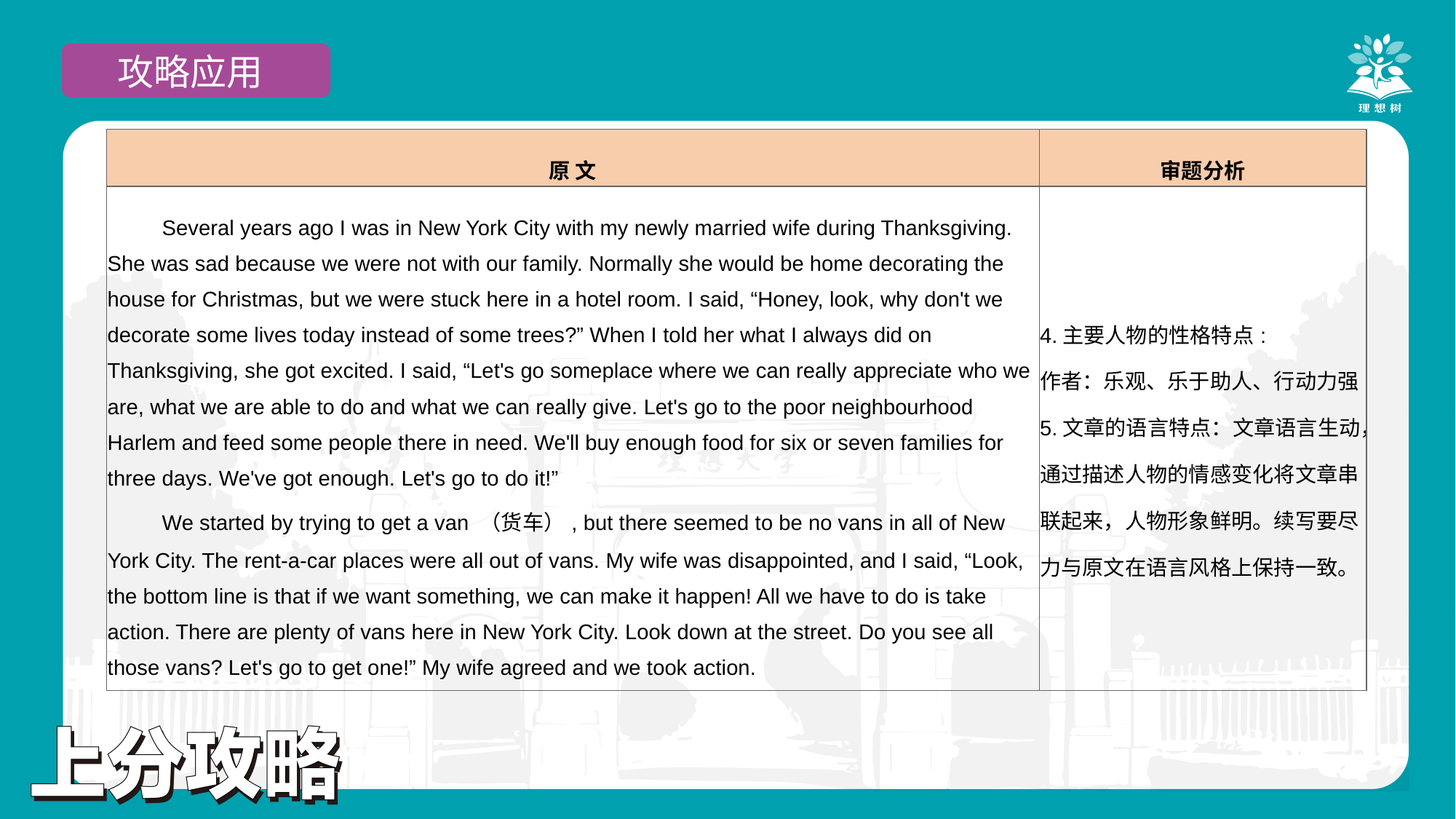

攻略应用
| 原 文 | 审题分析 |
| --- | --- |
| Several years ago I was in New York City with my newly married wife during Thanksgiving. She was sad because we were not with our family. Normally she would be home decorating the house for Christmas, but we were stuck here in a hotel room. I said, “Honey, look, why don't we decorate some lives today instead of some trees?” When I told her what I always did on Thanksgiving, she got excited. I said, “Let's go someplace where we can really appreciate who we are, what we are able to do and what we can really give. Let's go to the poor neighbourhood Harlem and feed some people there in need. We'll buy enough food for six or seven families for three days. We've got enough. Let's go to do it!” We started by trying to get a van （货车）, but there seemed to be no vans in all of New York City. The rent-a-car places were all out of vans. My wife was disappointed, and I said, “Look, the bottom line is that if we want something, we can make it happen! All we have to do is take action. There are plenty of vans here in New York City. Look down at the street. Do you see all those vans? Let's go to get one!” My wife agreed and we took action. | 4.主要人物的性格特点: 作者：乐观、乐于助人、行动力强 5.文章的语言特点：文章语言生动，通过描述人物的情感变化将文章串联起来，人物形象鲜明。续写要尽力与原文在语言风格上保持一致。 |